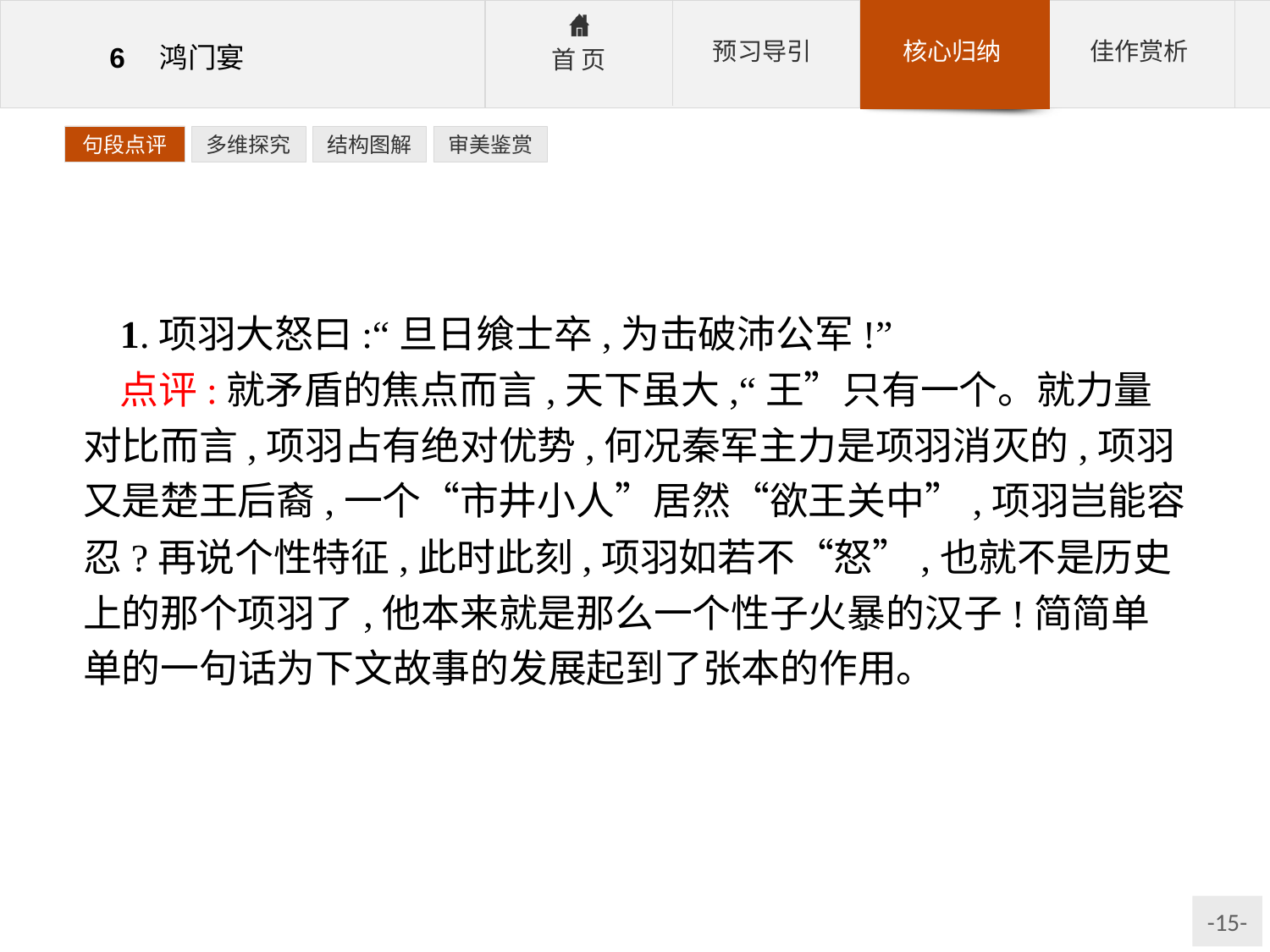

句段点评
多维探究
结构图解
审美鉴赏
1.项羽大怒曰:“旦日飨士卒,为击破沛公军!”
点评:就矛盾的焦点而言,天下虽大,“王”只有一个。就力量对比而言,项羽占有绝对优势,何况秦军主力是项羽消灭的,项羽又是楚王后裔,一个“市井小人”居然“欲王关中”,项羽岂能容忍?再说个性特征,此时此刻,项羽如若不“怒”,也就不是历史上的那个项羽了,他本来就是那么一个性子火暴的汉子!简简单单的一句话为下文故事的发展起到了张本的作用。